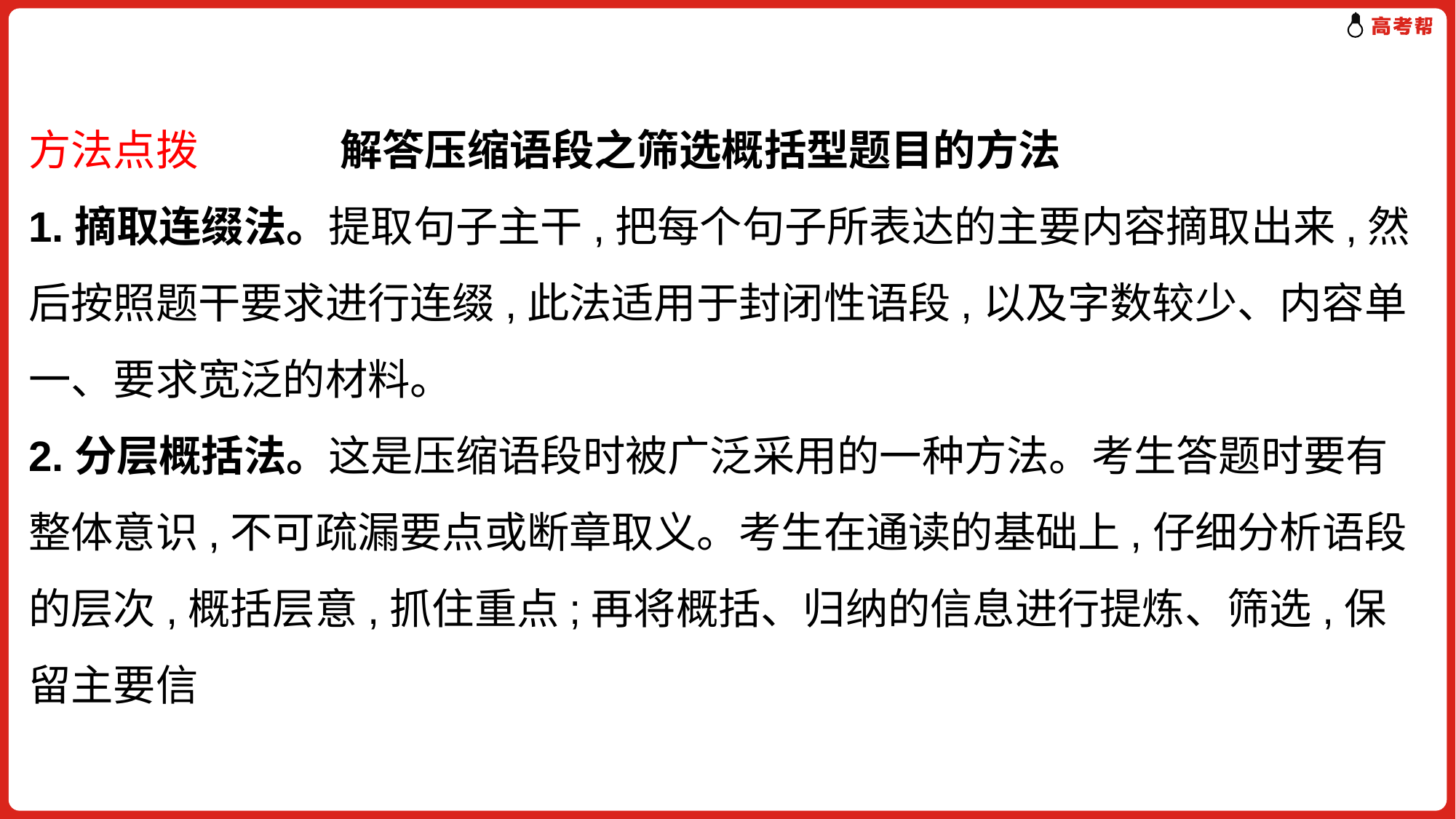

方法点拨               解答压缩语段之筛选概括型题目的方法
1.摘取连缀法。提取句子主干,把每个句子所表达的主要内容摘取出来,然后按照题干要求进行连缀,此法适用于封闭性语段,以及字数较少、内容单一、要求宽泛的材料。
2.分层概括法。这是压缩语段时被广泛采用的一种方法。考生答题时要有整体意识,不可疏漏要点或断章取义。考生在通读的基础上,仔细分析语段的层次,概括层意,抓住重点;再将概括、归纳的信息进行提炼、筛选,保留主要信